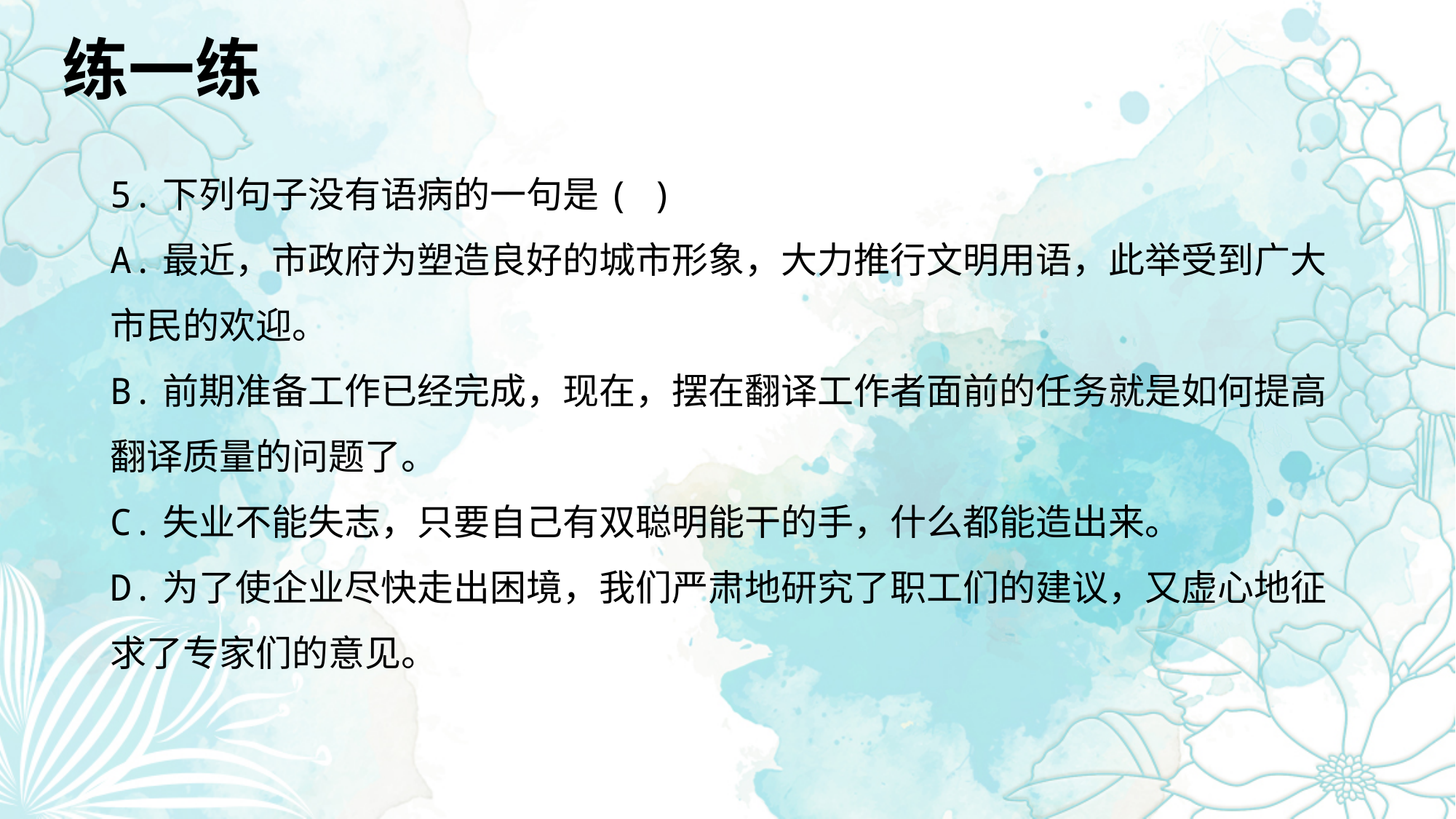

练一练
5.下列句子没有语病的一句是( )
A.最近，市政府为塑造良好的城市形象，大力推行文明用语，此举受到广大市民的欢迎。
B.前期准备工作已经完成，现在，摆在翻译工作者面前的任务就是如何提高翻译质量的问题了。
C.失业不能失志，只要自己有双聪明能干的手，什么都能造出来。
D.为了使企业尽快走出困境，我们严肃地研究了职工们的建议，又虚心地征求了专家们的意见。